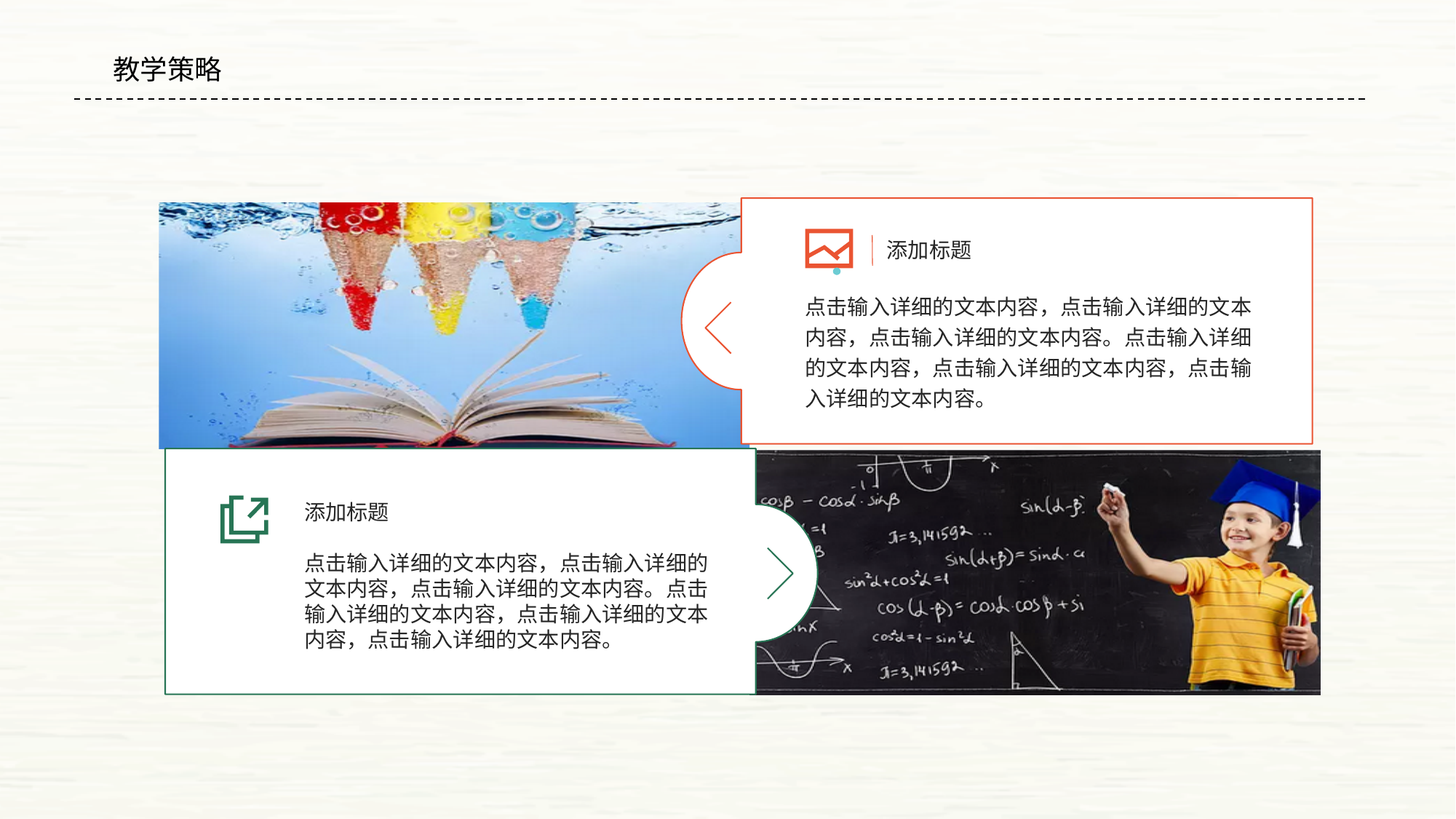

#
教学策略

添加标题

点击输入详细的文本内容，点击输入详细的文本内容，点击输入详细的文本内容。点击输入详细的文本内容，点击输入详细的文本内容，点击输入详细的文本内容。

添加标题

点击输入详细的文本内容，点击输入详细的文本内容，点击输入详细的文本内容。点击输入详细的文本内容，点击输入详细的文本内容，点击输入详细的文本内容。